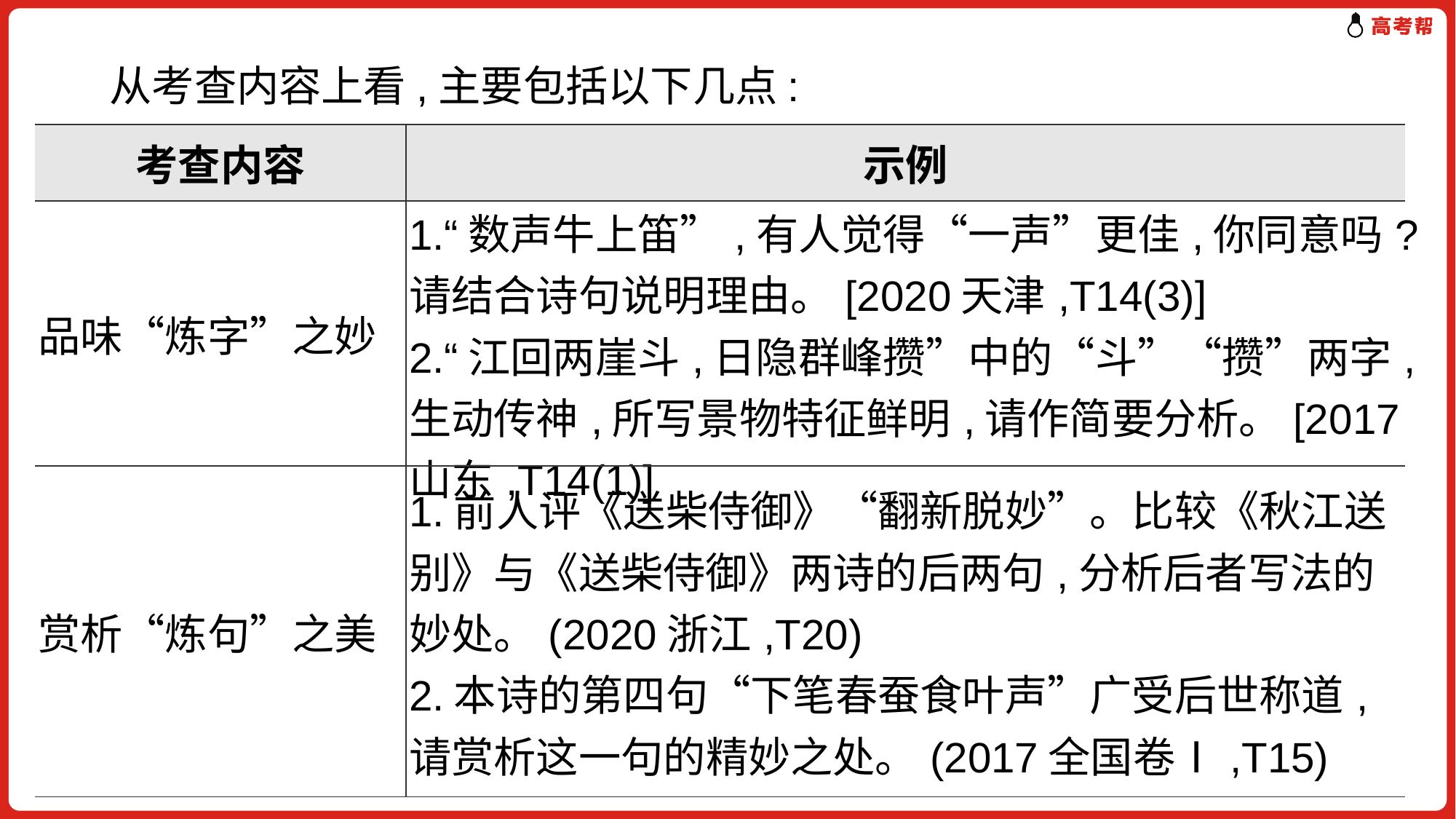

从考查内容上看,主要包括以下几点:
| 考查内容 | 示例 |
| --- | --- |
| 品味“炼字”之妙 | 1.“数声牛上笛”,有人觉得“一声”更佳,你同意吗?请结合诗句说明理由。[2020天津,T14(3)] 2.“江回两崖斗,日隐群峰攒”中的“斗”“攒”两字,生动传神,所写景物特征鲜明,请作简要分析。[2017山东,T14(1)] |
| 赏析“炼句”之美 | 1.前人评《送柴侍御》“翻新脱妙”。比较《秋江送别》与《送柴侍御》两诗的后两句,分析后者写法的妙处。(2020浙江,T20) 2.本诗的第四句“下笔春蚕食叶声”广受后世称道,请赏析这一句的精妙之处。(2017全国卷Ⅰ,T15) |